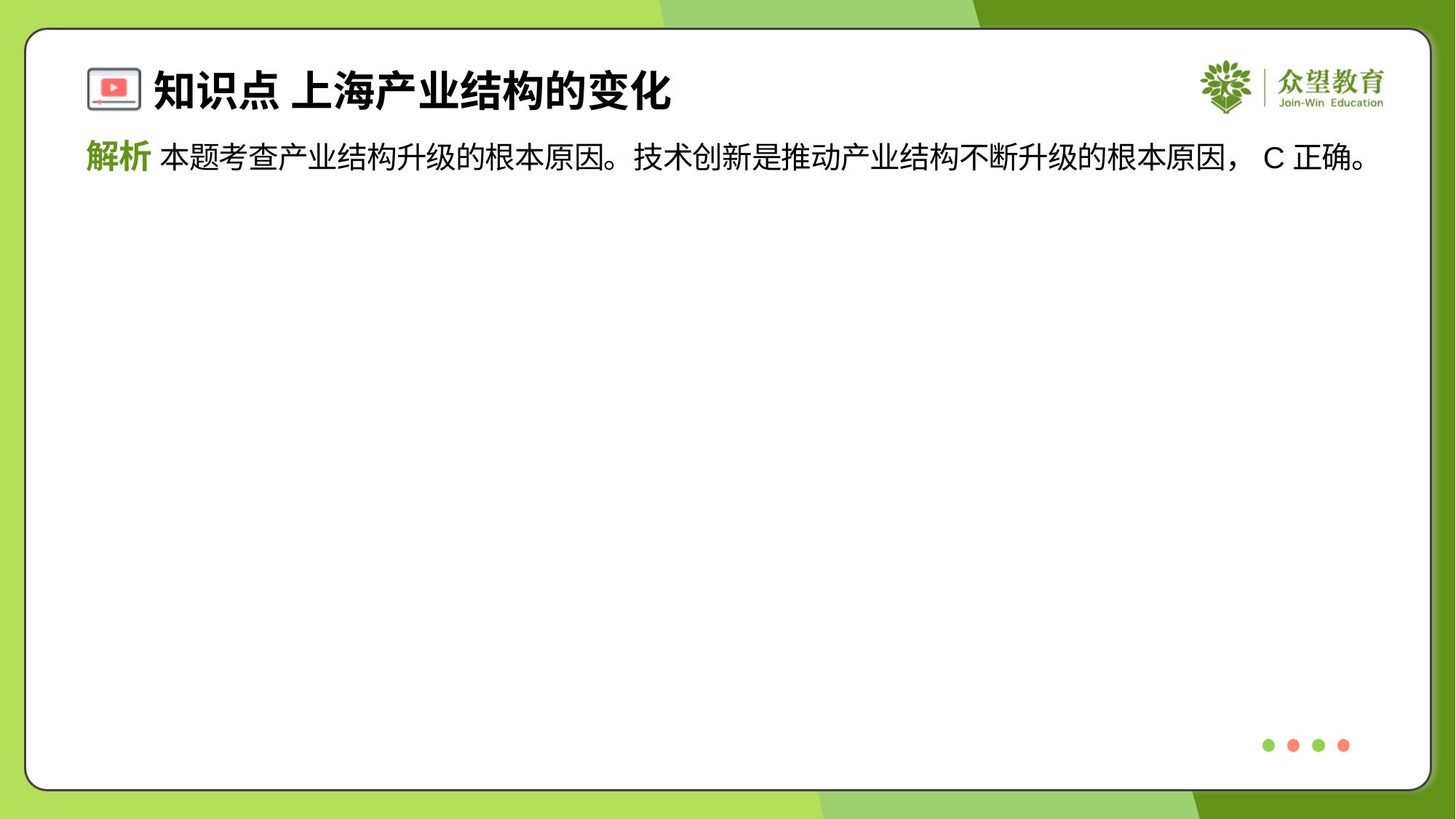

解析 本题考查产业结构升级的根本原因。技术创新是推动产业结构不断升级的根本原因，C正确。